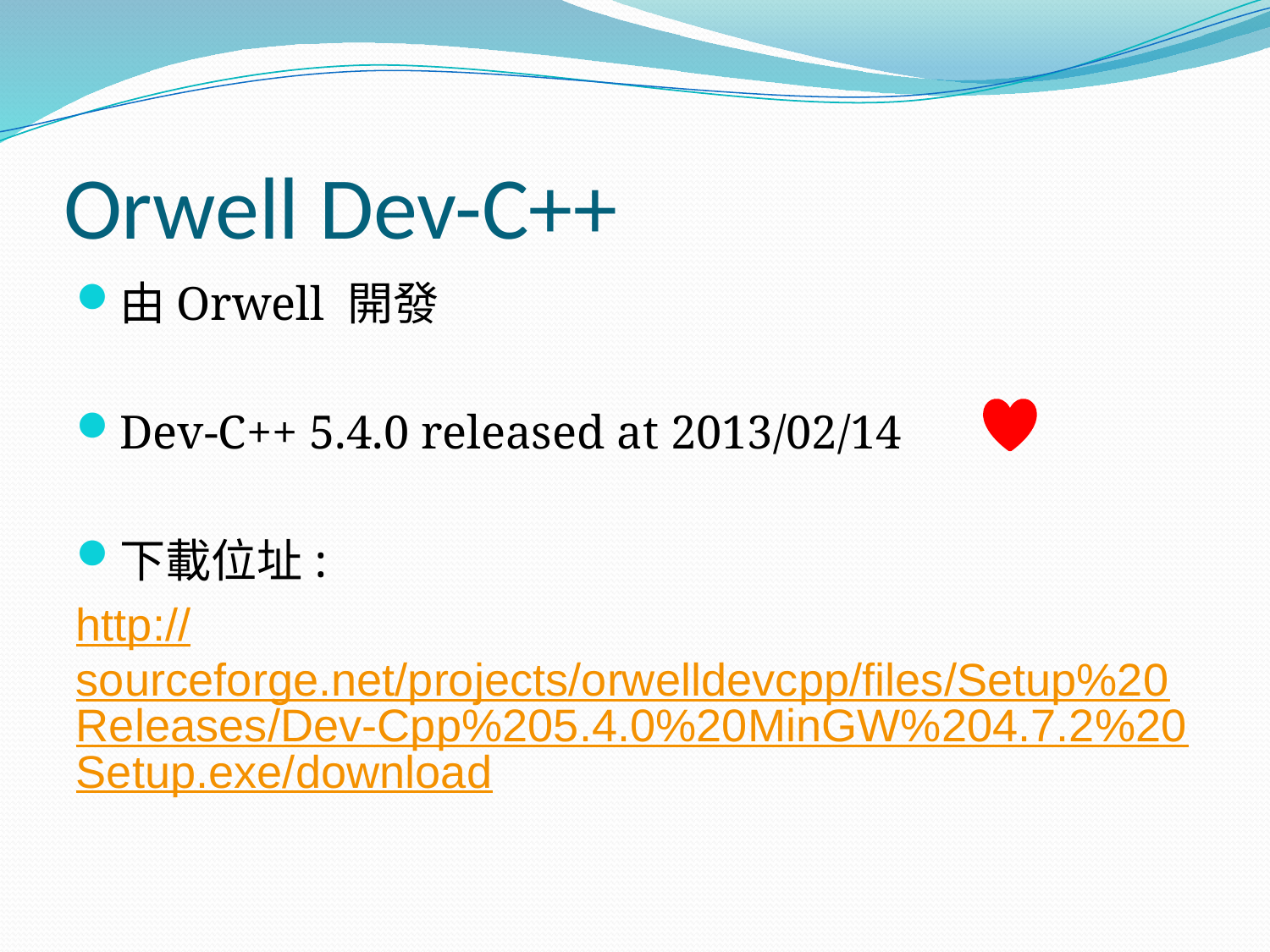

# Orwell Dev-C++
由Orwell 開發

Dev-C++ 5.4.0 released at 2013/02/14

下載位址:
http://sourceforge.net/projects/orwelldevcpp/files/Setup%20Releases/Dev-Cpp%205.4.0%20MinGW%204.7.2%20Setup.exe/download